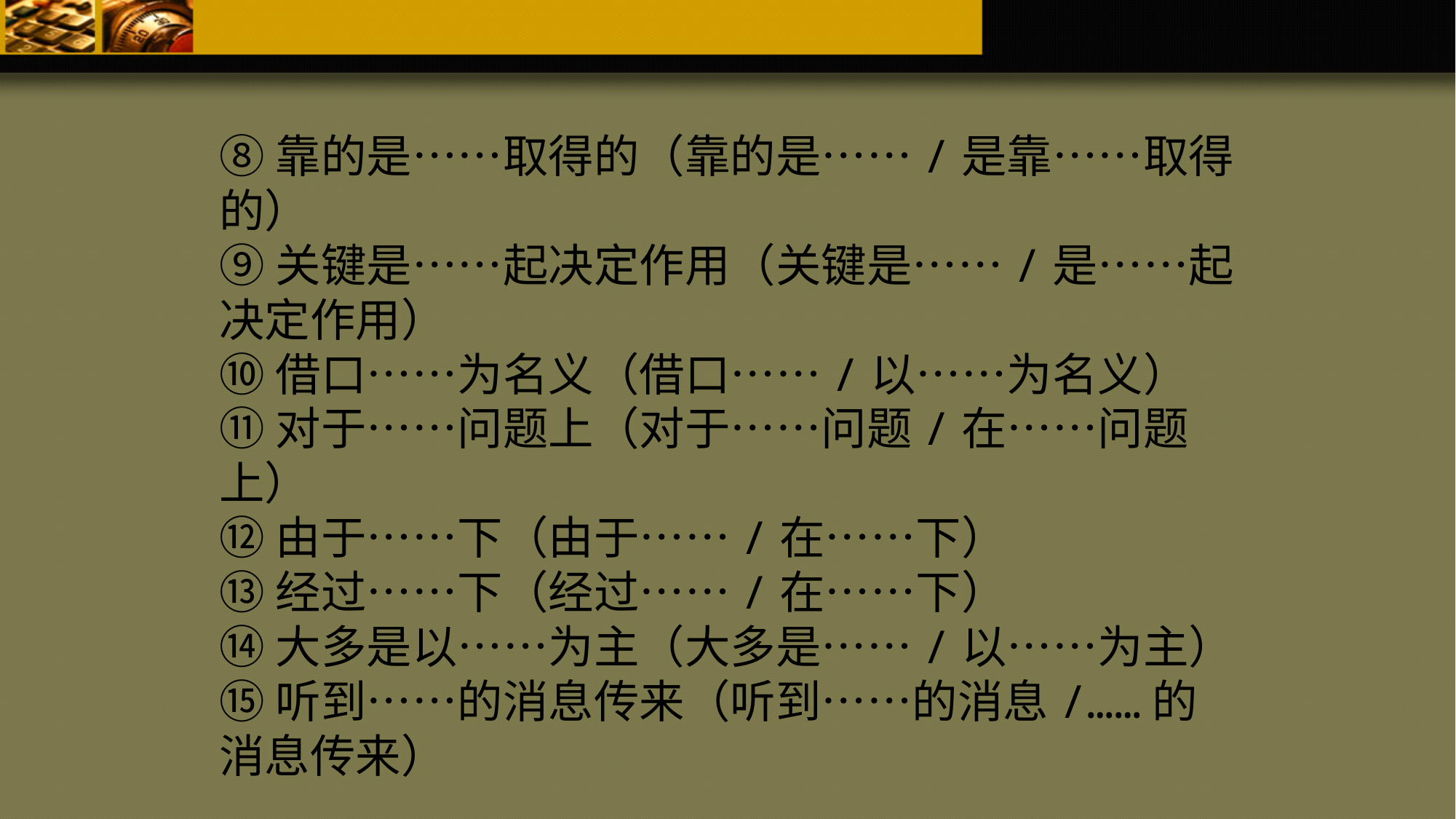

⑧靠的是……取得的（靠的是……/是靠……取得的）
⑨关键是……起决定作用（关键是……/是……起决定作用）
⑩借口……为名义（借口……/以……为名义）
⑪对于……问题上（对于……问题/在……问题上）
⑫由于……下（由于……/在……下）
⑬经过……下（经过……/在……下）
⑭大多是以……为主（大多是……/以……为主）
⑮听到……的消息传来（听到……的消息/……的消息传来）